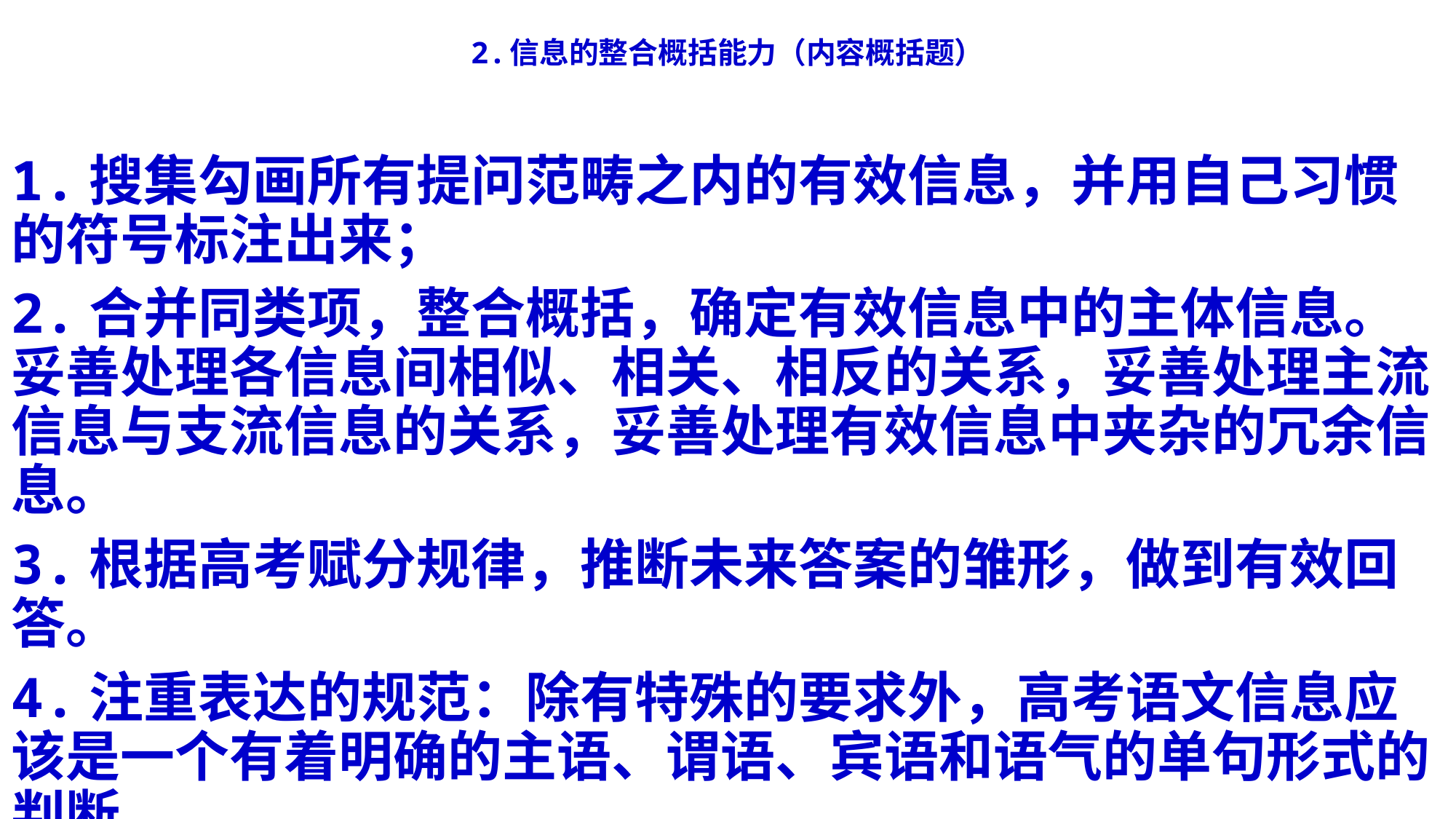

# 2.信息的整合概括能力（内容概括题）
1.搜集勾画所有提问范畴之内的有效信息，并用自己习惯的符号标注出来；
2.合并同类项，整合概括，确定有效信息中的主体信息。妥善处理各信息间相似、相关、相反的关系，妥善处理主流信息与支流信息的关系，妥善处理有效信息中夹杂的冗余信息。
3.根据高考赋分规律，推断未来答案的雏形，做到有效回答。
4.注重表达的规范：除有特殊的要求外，高考语文信息应该是一个有着明确的主语、谓语、宾语和语气的单句形式的判断。